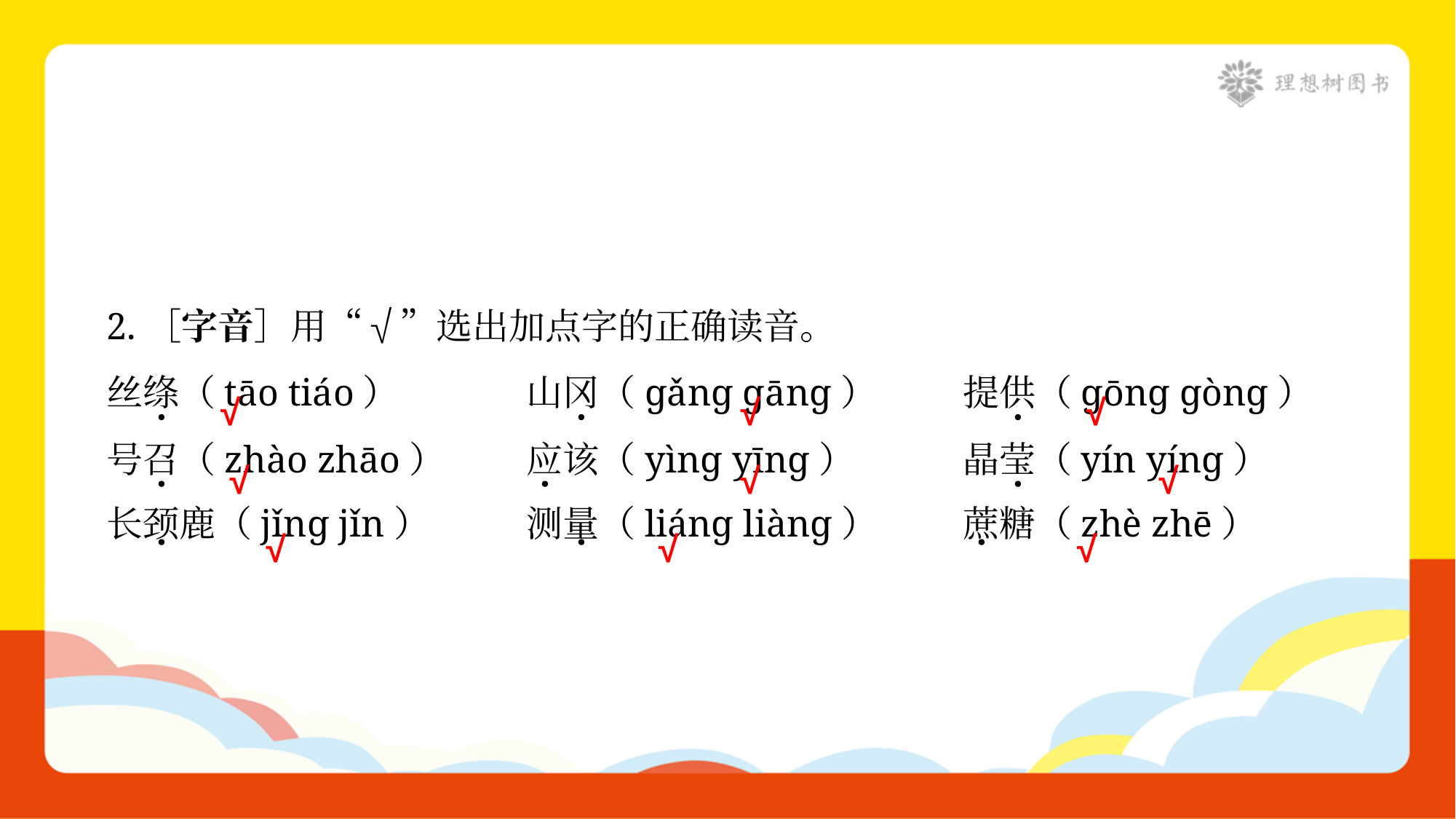

2.［字音］用“√”选出加点字的正确读音。
丝绦（tāo tiáo）	山冈（ɡǎnɡ ɡānɡ）	提供（ɡōnɡ ɡònɡ）
号召（zhào zhāo）	应该（yìnɡ yīnɡ）	晶莹（yín yínɡ）
长颈鹿（jǐnɡ jǐn）	测量（liánɡ liànɡ）	蔗糖（zhè zhē）
√
√
√

√
√
√

√
√
√